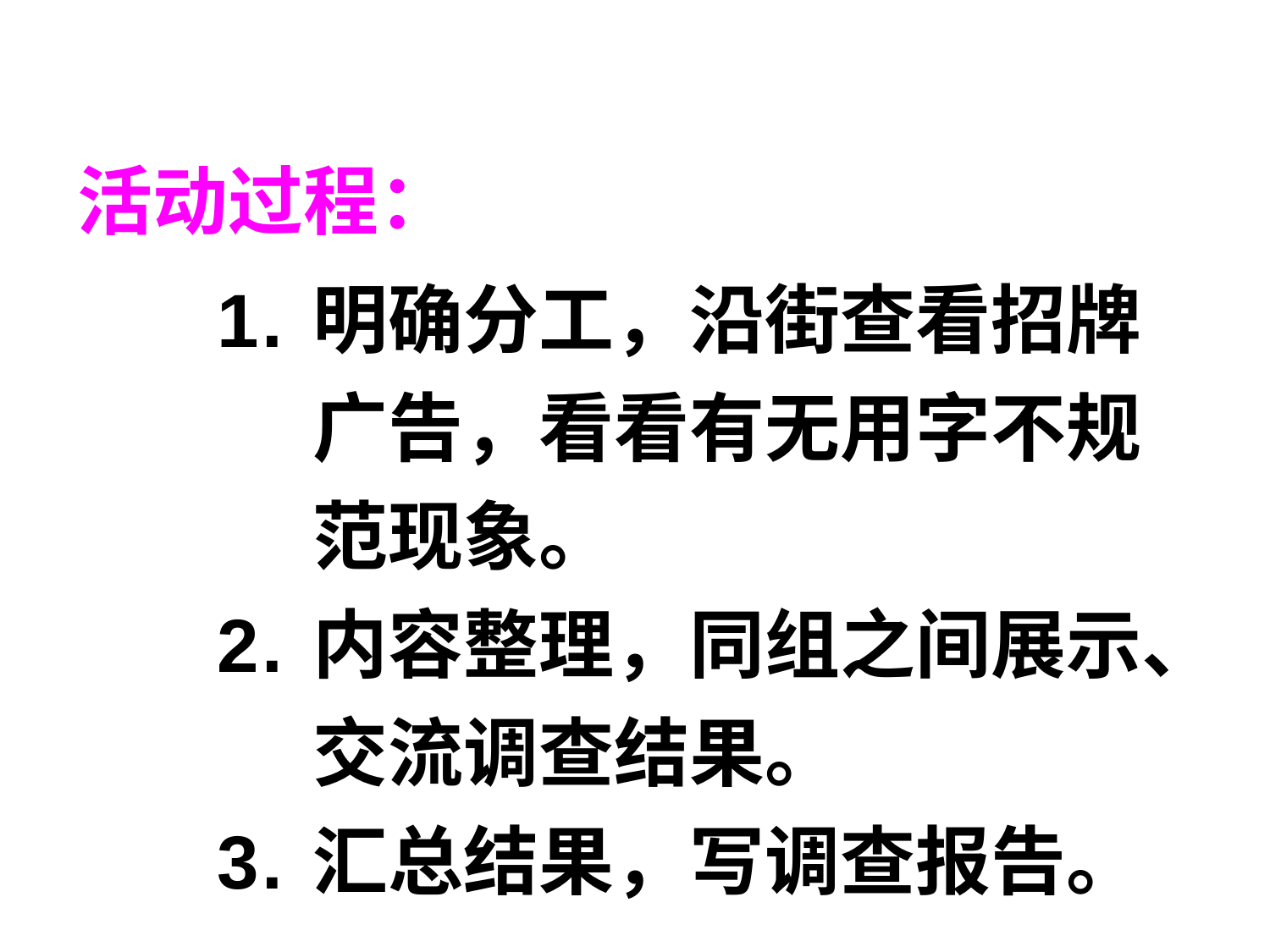

活动过程：
明确分工，沿街查看招牌广告，看看有无用字不规范现象。
内容整理，同组之间展示、交流调查结果。
汇总结果，写调查报告。